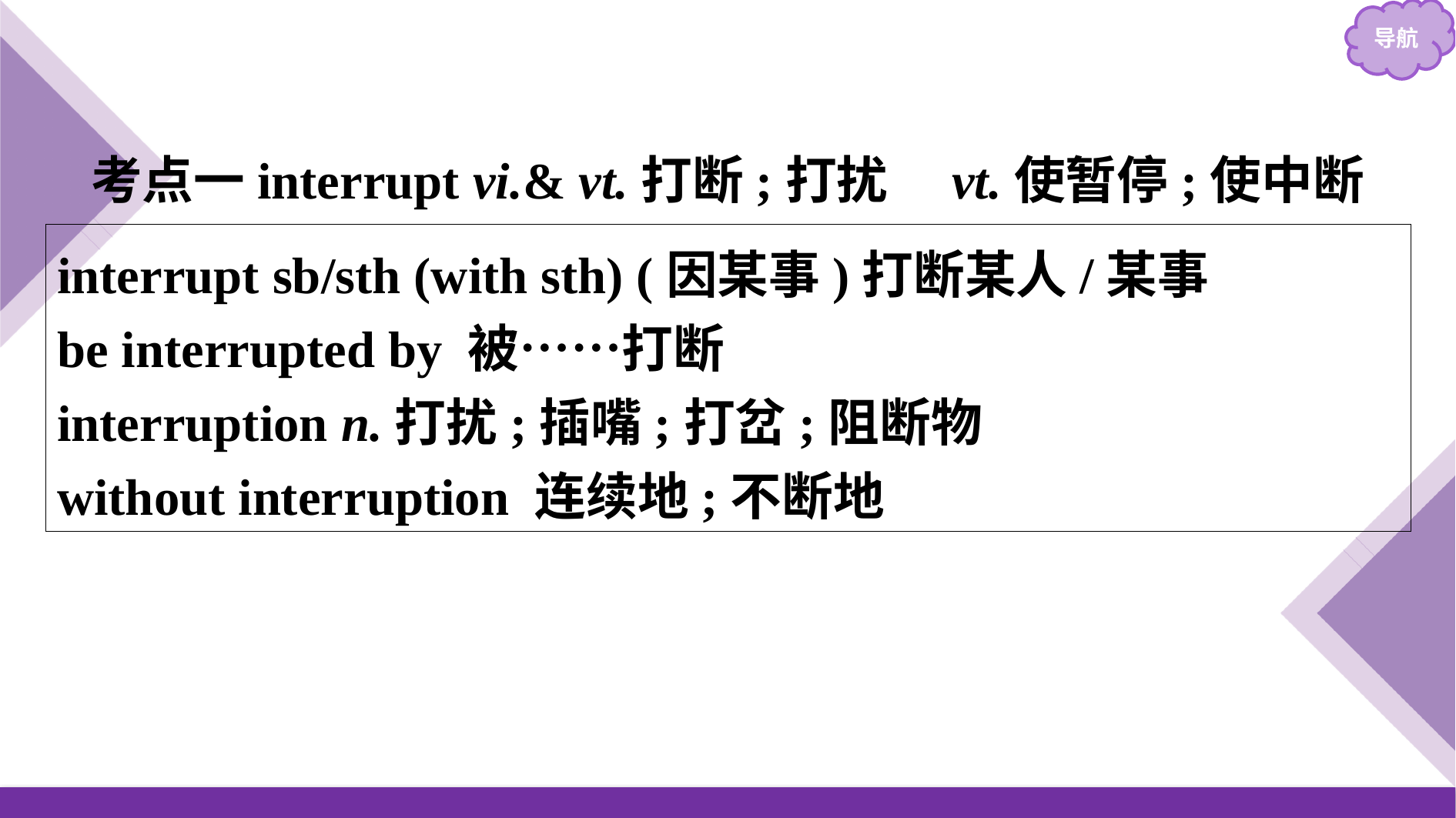

考点一interrupt vi.& vt.打断;打扰　vt.使暂停;使中断
interrupt sb/sth (with sth) (因某事)打断某人/某事
be interrupted by 被……打断
interruption n.打扰;插嘴;打岔;阻断物
without interruption 连续地;不断地